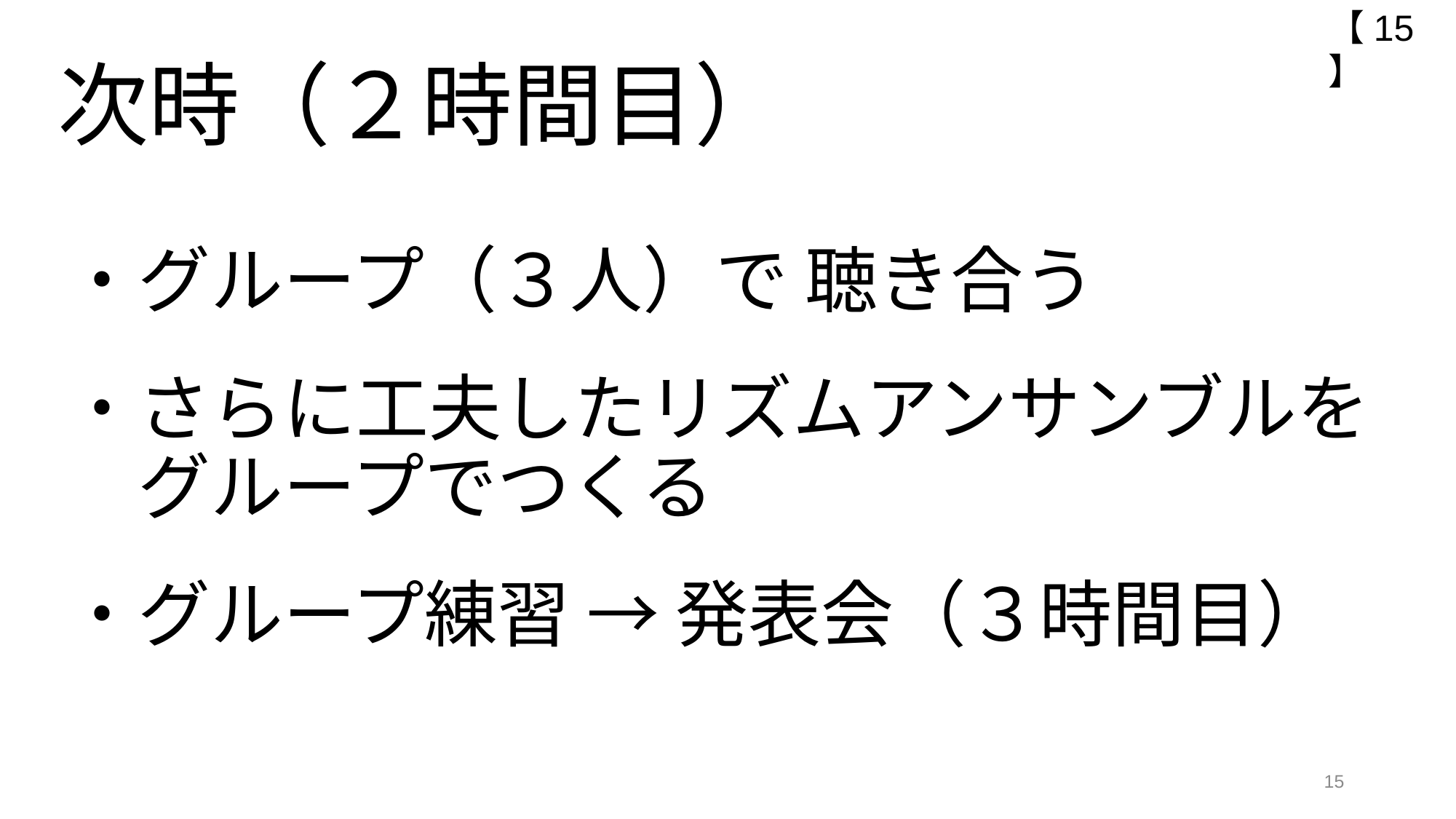

【15】
次時（２時間目）
・グループ（３人）で 聴き合う

・さらに工夫したリズムアンサンブルを
　グループでつくる

・グループ練習 → 発表会（３時間目）
15